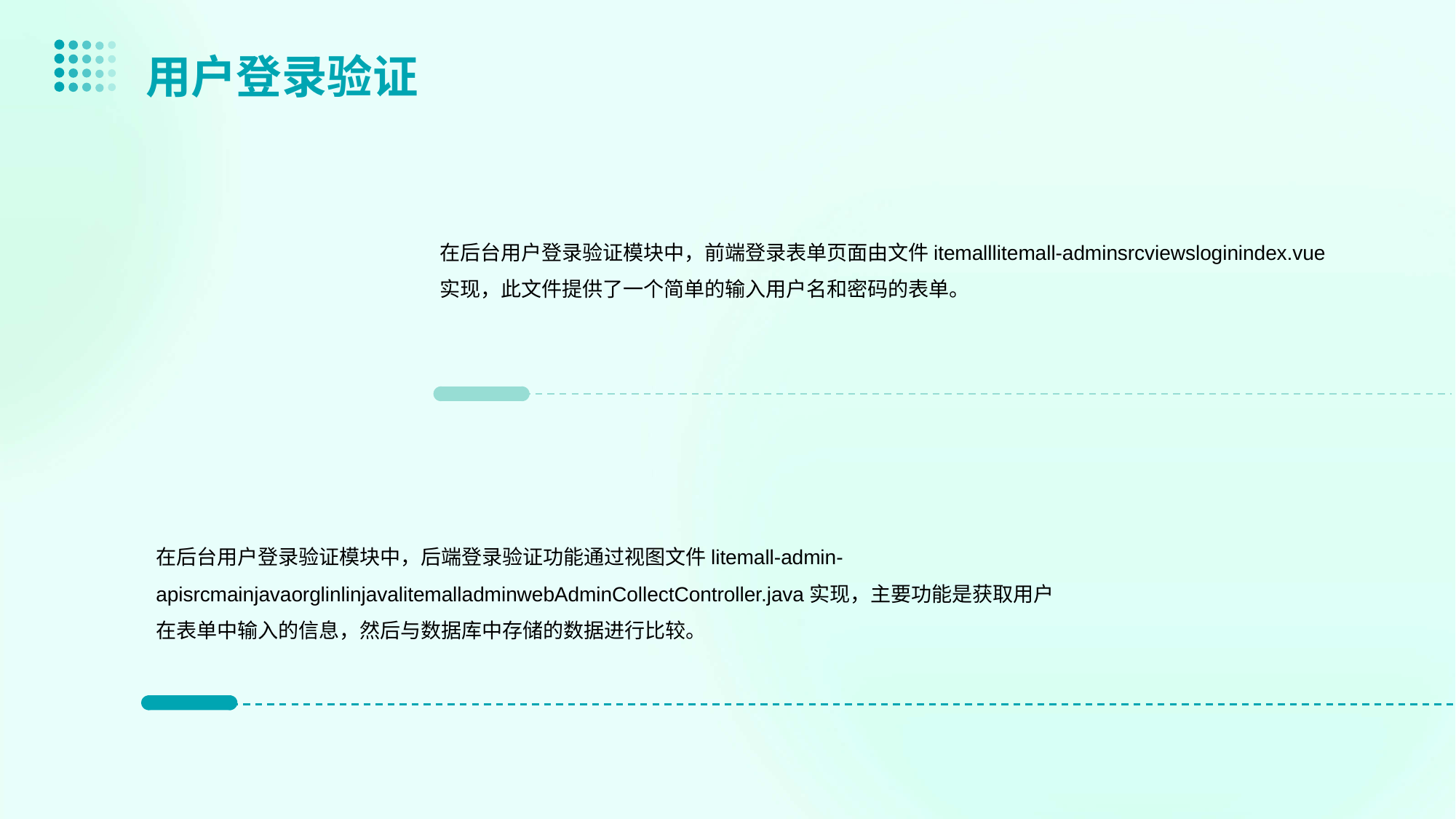

用户登录验证

在后台用户登录验证模块中，前端登录表单页面由文件itemalllitemall-adminsrcviewsloginindex.vue实现，此文件提供了一个简单的输入用户名和密码的表单。

在后台用户登录验证模块中，后端登录验证功能通过视图文件litemall-admin-apisrcmainjavaorglinlinjavalitemalladminwebAdminCollectController.java实现，主要功能是获取用户在表单中输入的信息，然后与数据库中存储的数据进行比较。